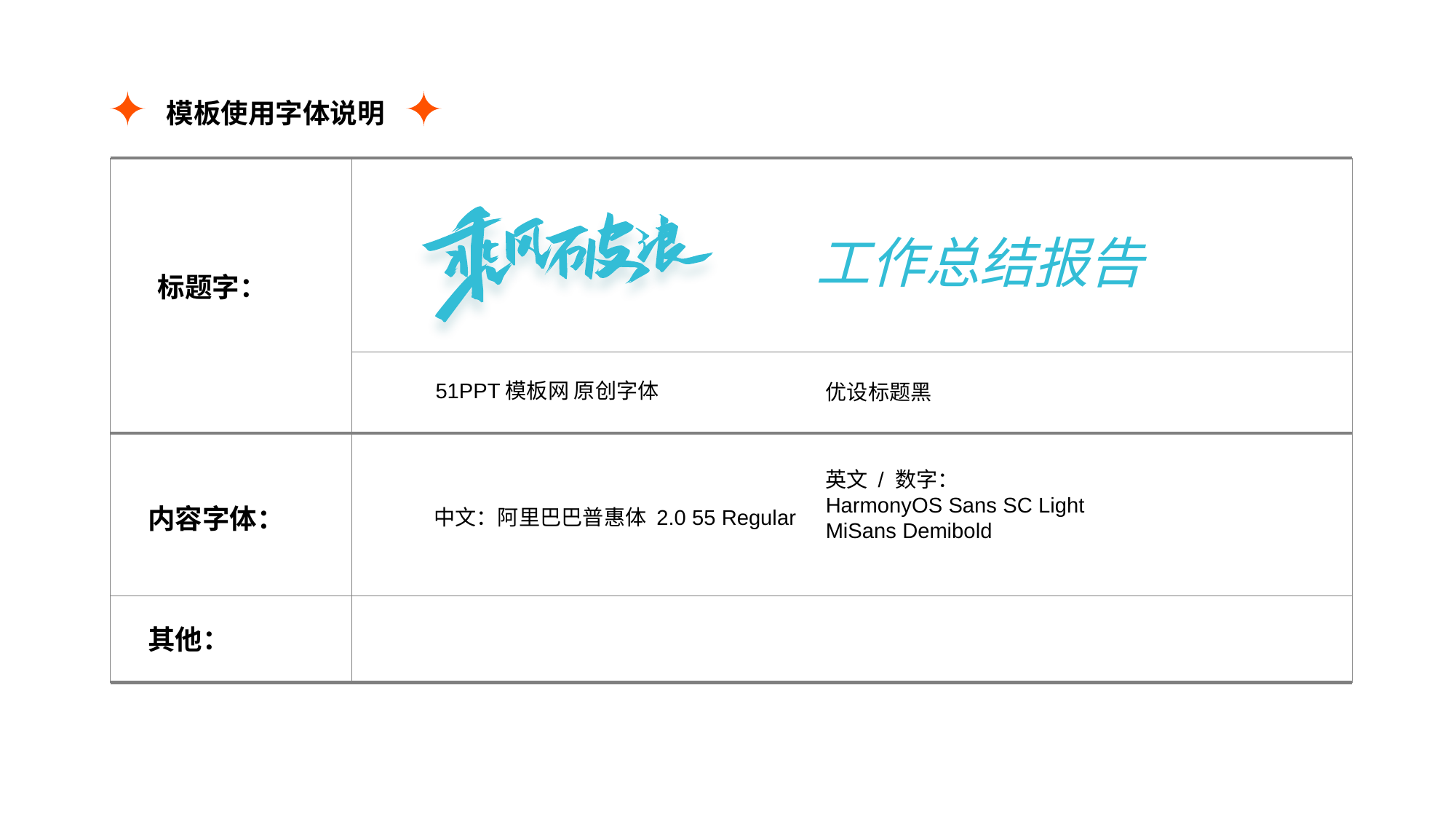

模板使用字体说明
标题字：
内容字体：
其他：

工作总结报告
51PPT模板网 原创字体
优设标题黑
英文 / 数字：
HarmonyOS Sans SC Light
MiSans Demibold
中文：阿里巴巴普惠体 2.0 55 Regular